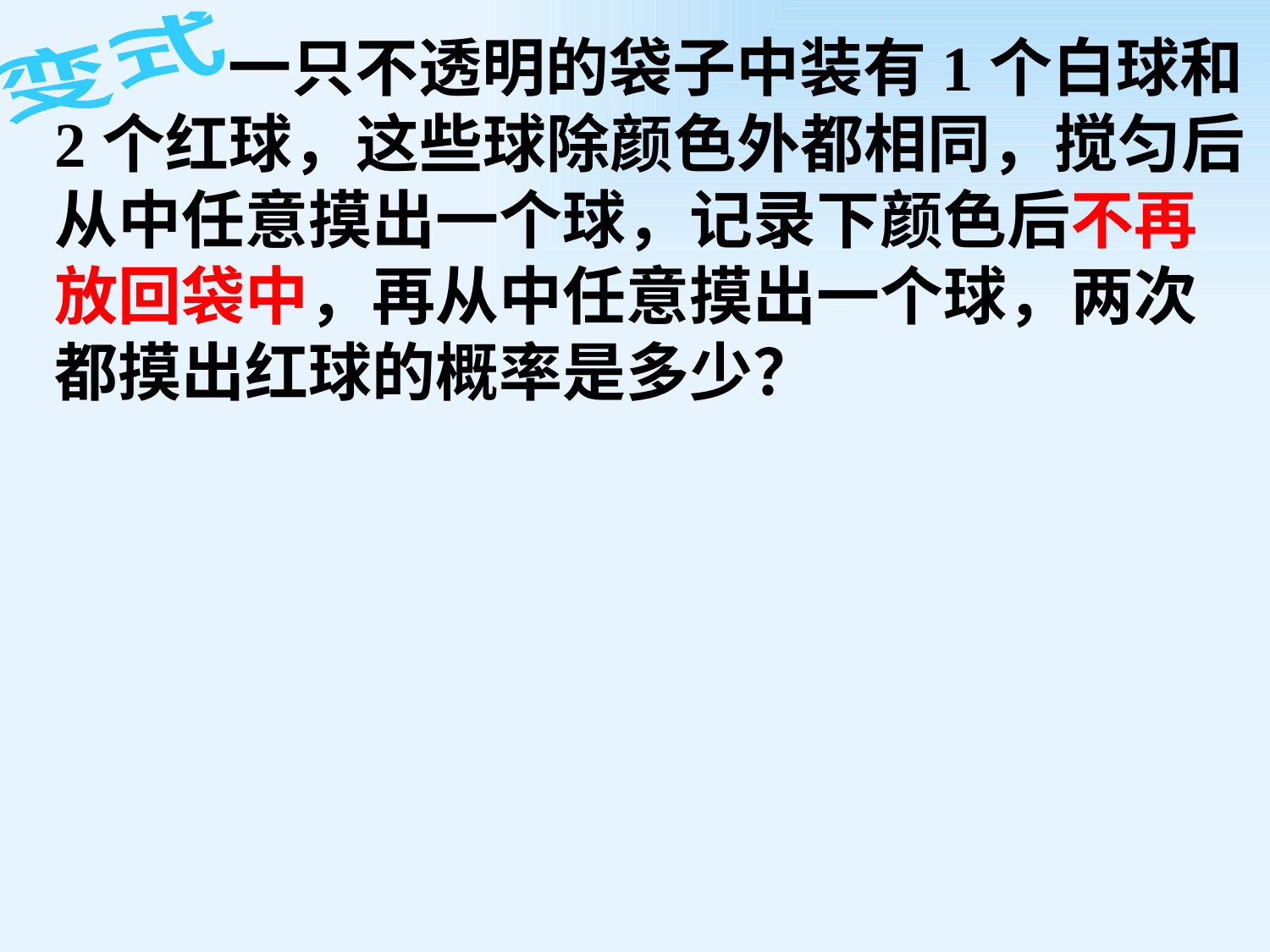

一只不透明的袋子中装有1个白球和2个红球，这些球除颜色外都相同，搅匀后从中任意摸出一个球，记录下颜色后不再放回袋中，再从中任意摸出一个球，两次都摸出红球的概率是多少？
变式